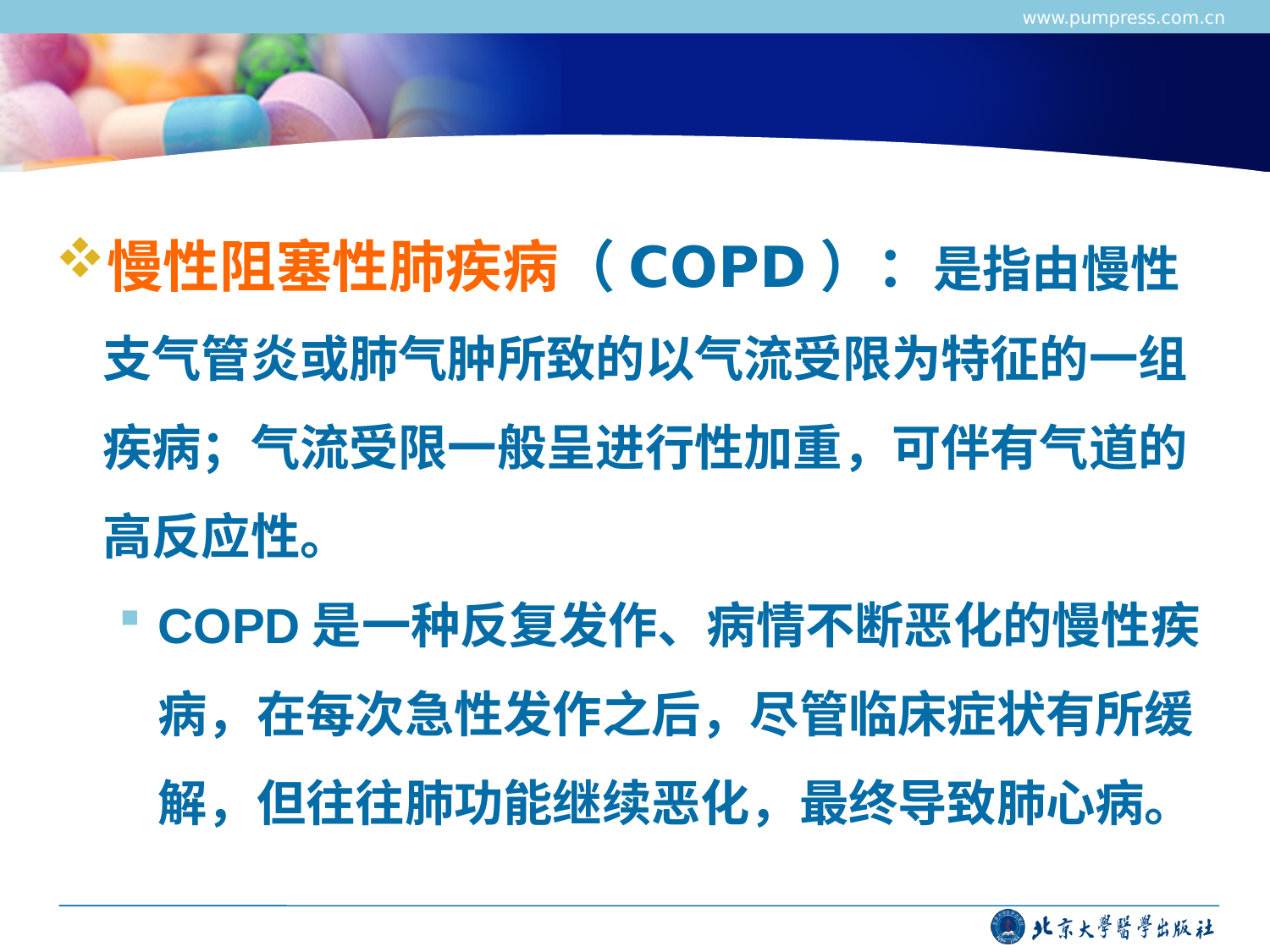

www.pumpress.com.cn
#
慢性阻塞性肺疾病（COPD）：是指由慢性支气管炎或肺气肿所致的以气流受限为特征的一组疾病；气流受限一般呈进行性加重，可伴有气道的高反应性。
COPD是一种反复发作、病情不断恶化的慢性疾病，在每次急性发作之后，尽管临床症状有所缓解，但往往肺功能继续恶化，最终导致肺心病。